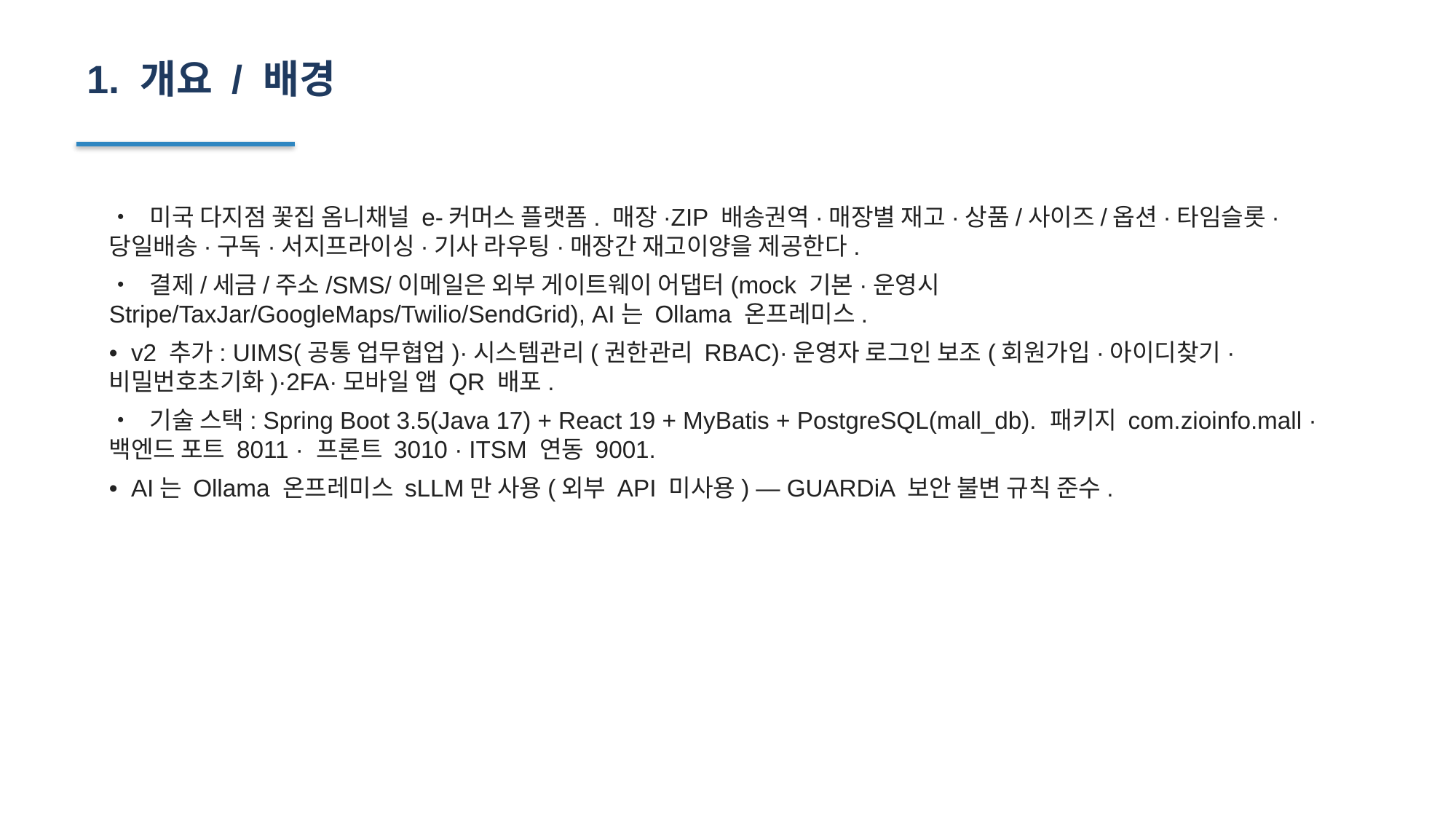

1. 개요 / 배경

•  미국 다지점 꽃집 옴니채널 e-커머스 플랫폼. 매장·ZIP 배송권역·매장별 재고·상품/사이즈/옵션·타임슬롯·당일배송·구독·서지프라이싱·기사 라우팅·매장간 재고이양을 제공한다.
•  결제/세금/주소/SMS/이메일은 외부 게이트웨이 어댑터(mock 기본·운영시 Stripe/TaxJar/GoogleMaps/Twilio/SendGrid), AI는 Ollama 온프레미스.
•  v2 추가: UIMS(공통 업무협업)·시스템관리(권한관리 RBAC)·운영자 로그인 보조(회원가입·아이디찾기·비밀번호초기화)·2FA·모바일 앱 QR 배포.
•  기술 스택: Spring Boot 3.5(Java 17) + React 19 + MyBatis + PostgreSQL(mall_db). 패키지 com.zioinfo.mall · 백엔드 포트 8011 · 프론트 3010 · ITSM 연동 9001.
•  AI는 Ollama 온프레미스 sLLM만 사용(외부 API 미사용) — GUARDiA 보안 불변 규칙 준수.